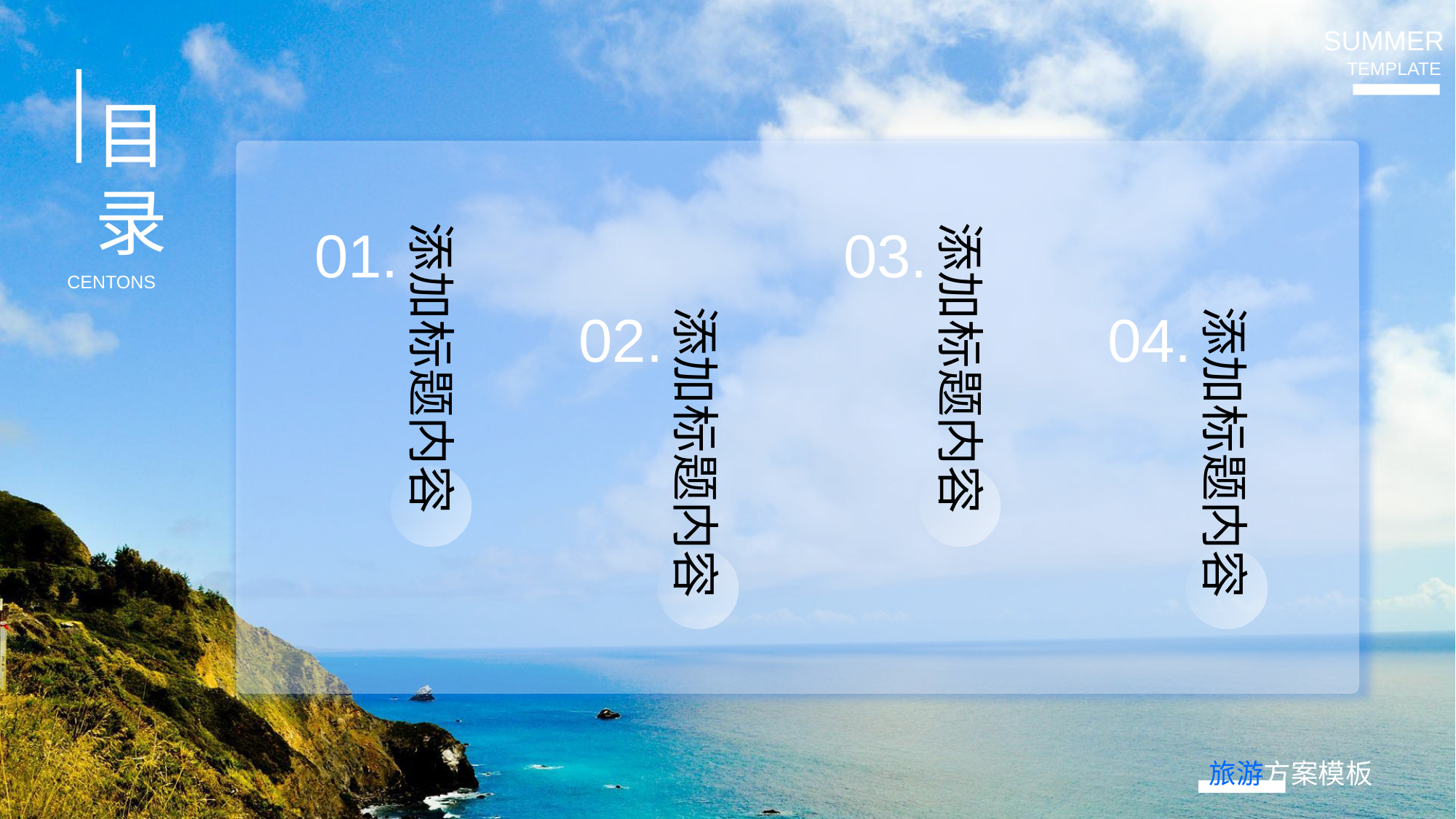

SUMMER
TEMPLATE

目
录
01.
添加标题内容
03.
添加标题内容
CENTONS
02.
添加标题内容
04.
添加标题内容

旅游方案模板